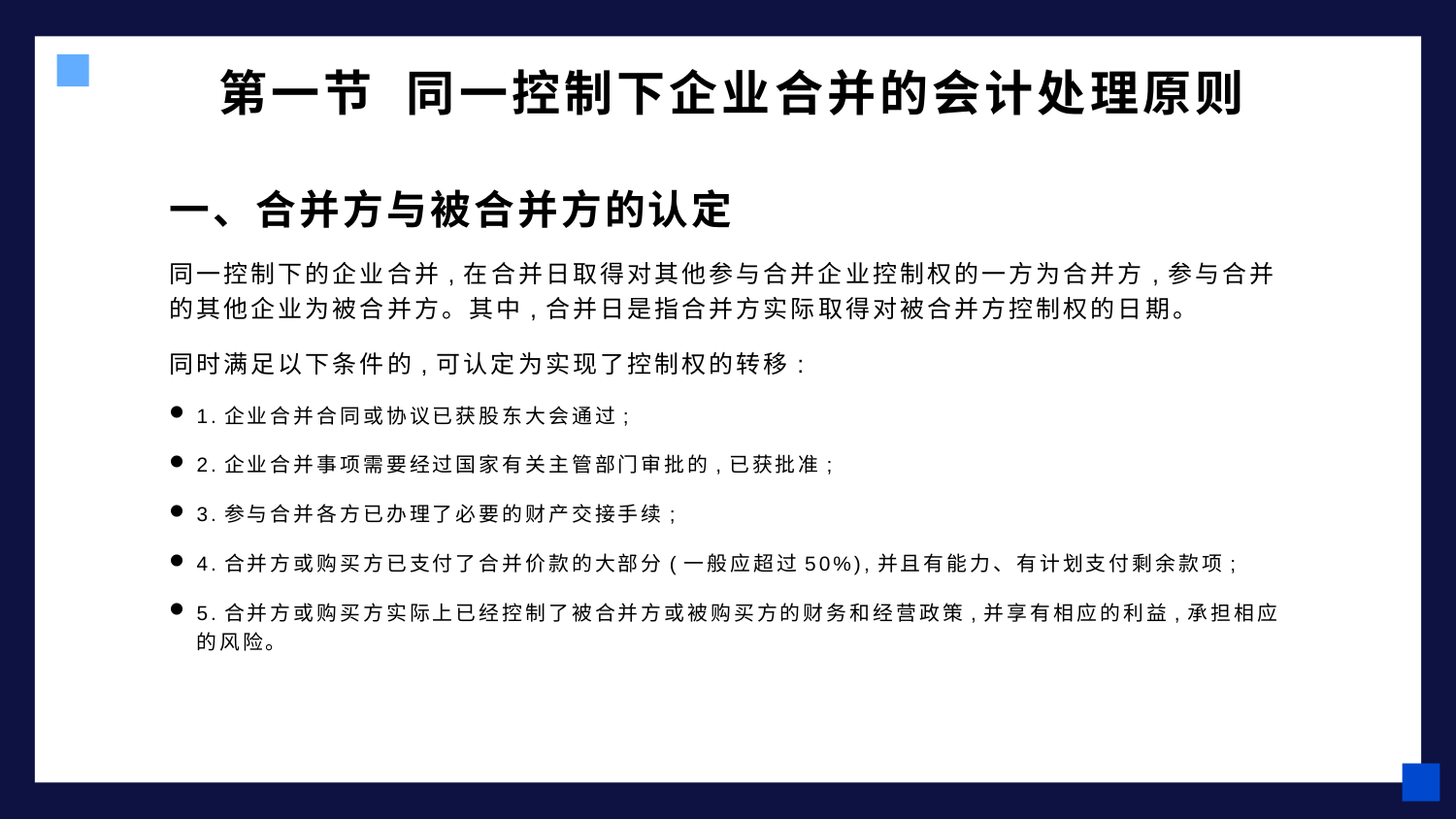

# 第一节  同一控制下企业合并的会计处理原则
一、合并方与被合并方的认定
同一控制下的企业合并,在合并日取得对其他参与合并企业控制权的一方为合并方,参与合并的其他企业为被合并方。其中,合并日是指合并方实际取得对被合并方控制权的日期。
同时满足以下条件的,可认定为实现了控制权的转移:
1.企业合并合同或协议已获股东大会通过;
2.企业合并事项需要经过国家有关主管部门审批的,已获批准;
3.参与合并各方已办理了必要的财产交接手续;
4.合并方或购买方已支付了合并价款的大部分(一般应超过50%),并且有能力、有计划支付剩余款项;
5.合并方或购买方实际上已经控制了被合并方或被购买方的财务和经营政策,并享有相应的利益,承担相应的风险。